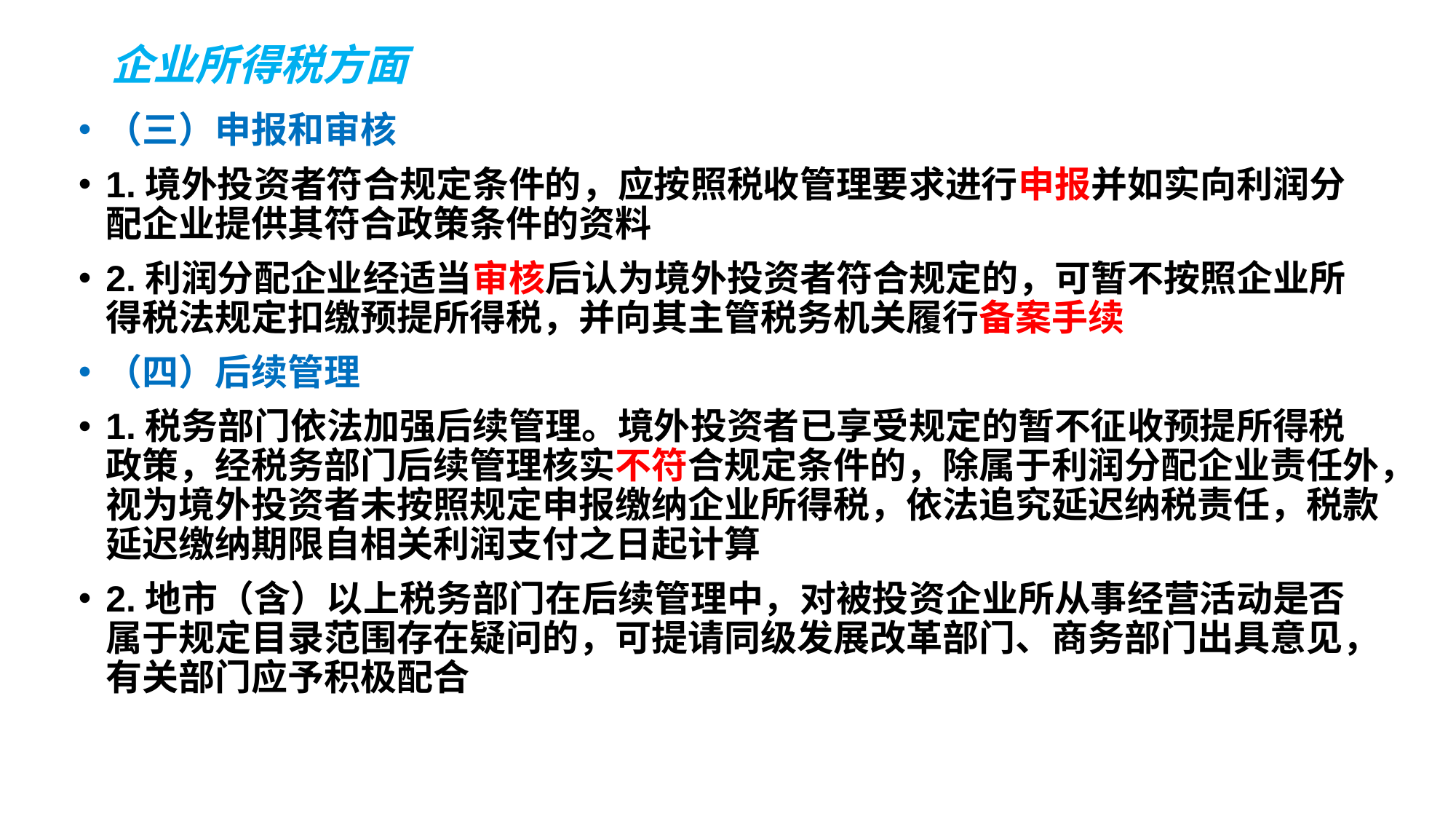

# 企业所得税方面
（三）申报和审核
1.境外投资者符合规定条件的，应按照税收管理要求进行申报并如实向利润分配企业提供其符合政策条件的资料
2.利润分配企业经适当审核后认为境外投资者符合规定的，可暂不按照企业所得税法规定扣缴预提所得税，并向其主管税务机关履行备案手续
（四）后续管理
1.税务部门依法加强后续管理。境外投资者已享受规定的暂不征收预提所得税政策，经税务部门后续管理核实不符合规定条件的，除属于利润分配企业责任外，视为境外投资者未按照规定申报缴纳企业所得税，依法追究延迟纳税责任，税款延迟缴纳期限自相关利润支付之日起计算
2.地市（含）以上税务部门在后续管理中，对被投资企业所从事经营活动是否属于规定目录范围存在疑问的，可提请同级发展改革部门、商务部门出具意见，有关部门应予积极配合